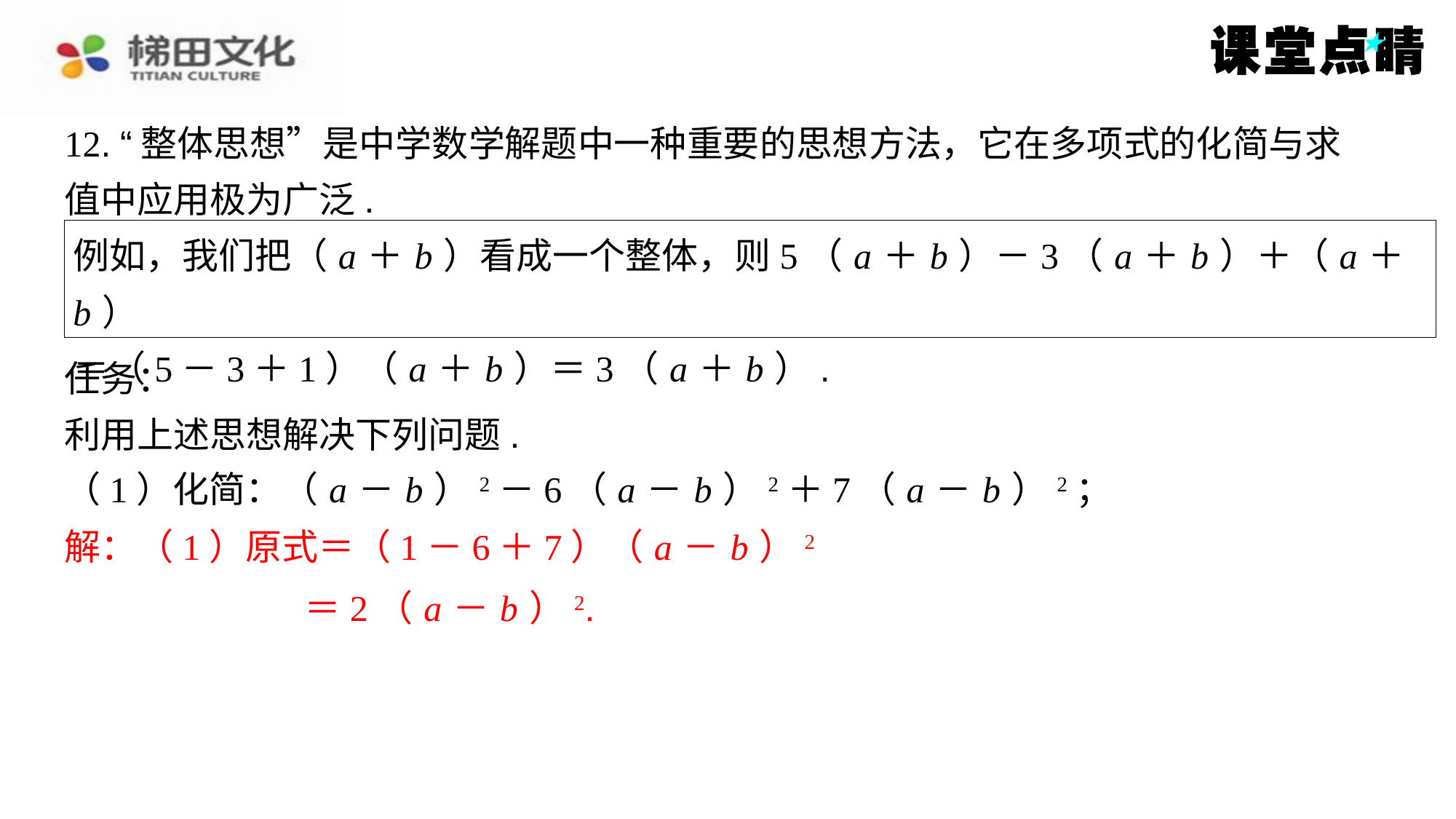

12. “整体思想”是中学数学解题中一种重要的思想方法，它在多项式的化简与求
值中应用极为广泛.
例如，我们把（ a ＋ b ）看成一个整体，则5（ a ＋ b ）－3（ a ＋ b ）＋（ a ＋ b ）
＝（5－3＋1）（ a ＋ b ）＝3（ a ＋ b ）.
任务：
利用上述思想解决下列问题.
（1）化简：（ a － b ）2－6（ a － b ）2＋7（ a － b ）2；
解：（1）原式＝（1－6＋7）（ a － b ）2
解：（1）原式＝（1－6＋7）（ a － b ）2
＝2（ a － b ）2.
＝2（ a － b ）2.